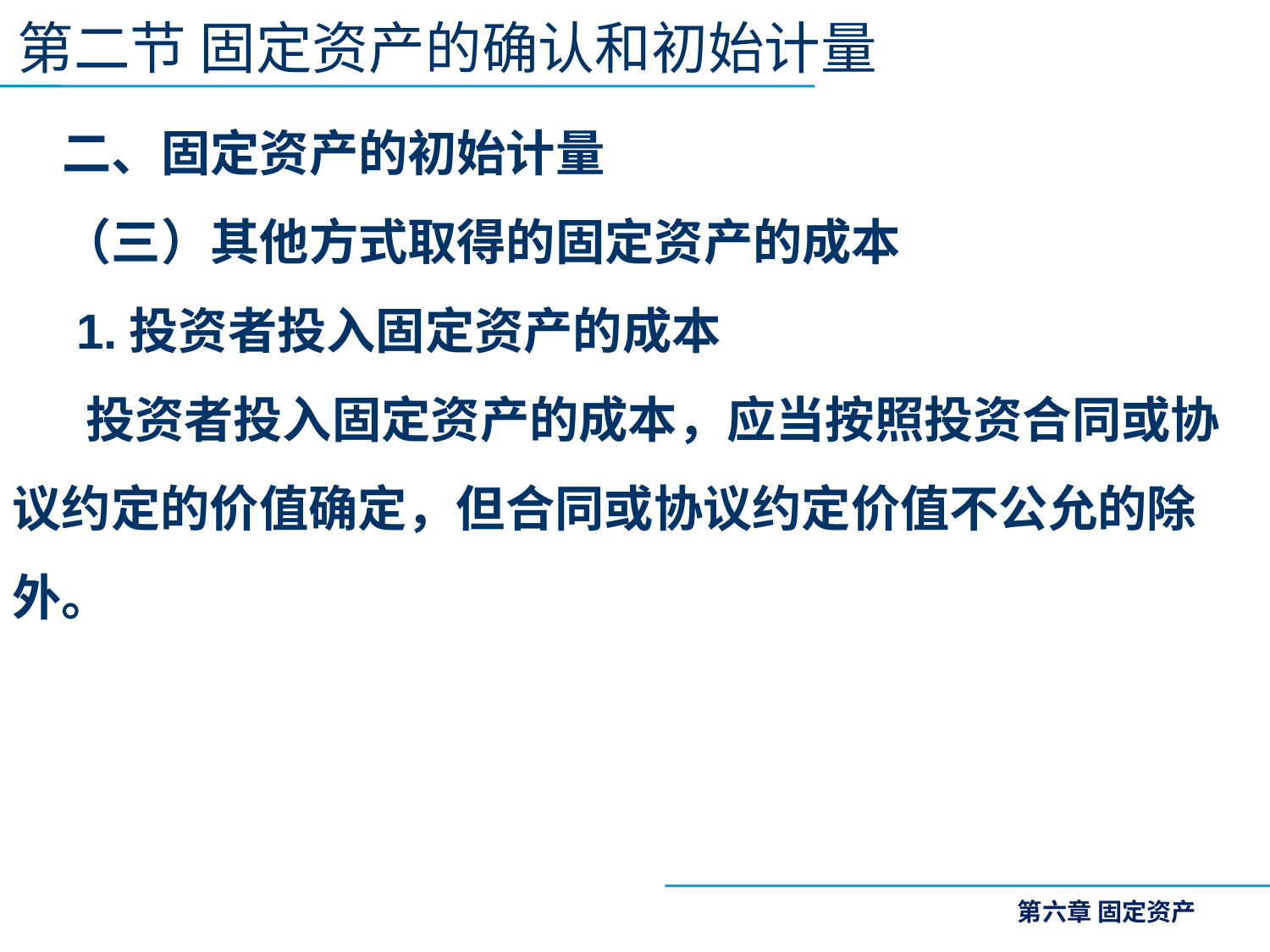

第二节 固定资产的确认和初始计量
二、固定资产的初始计量
（三）其他方式取得的固定资产的成本
 1.投资者投入固定资产的成本
 投资者投入固定资产的成本，应当按照投资合同或协议约定的价值确定，但合同或协议约定价值不公允的除外。